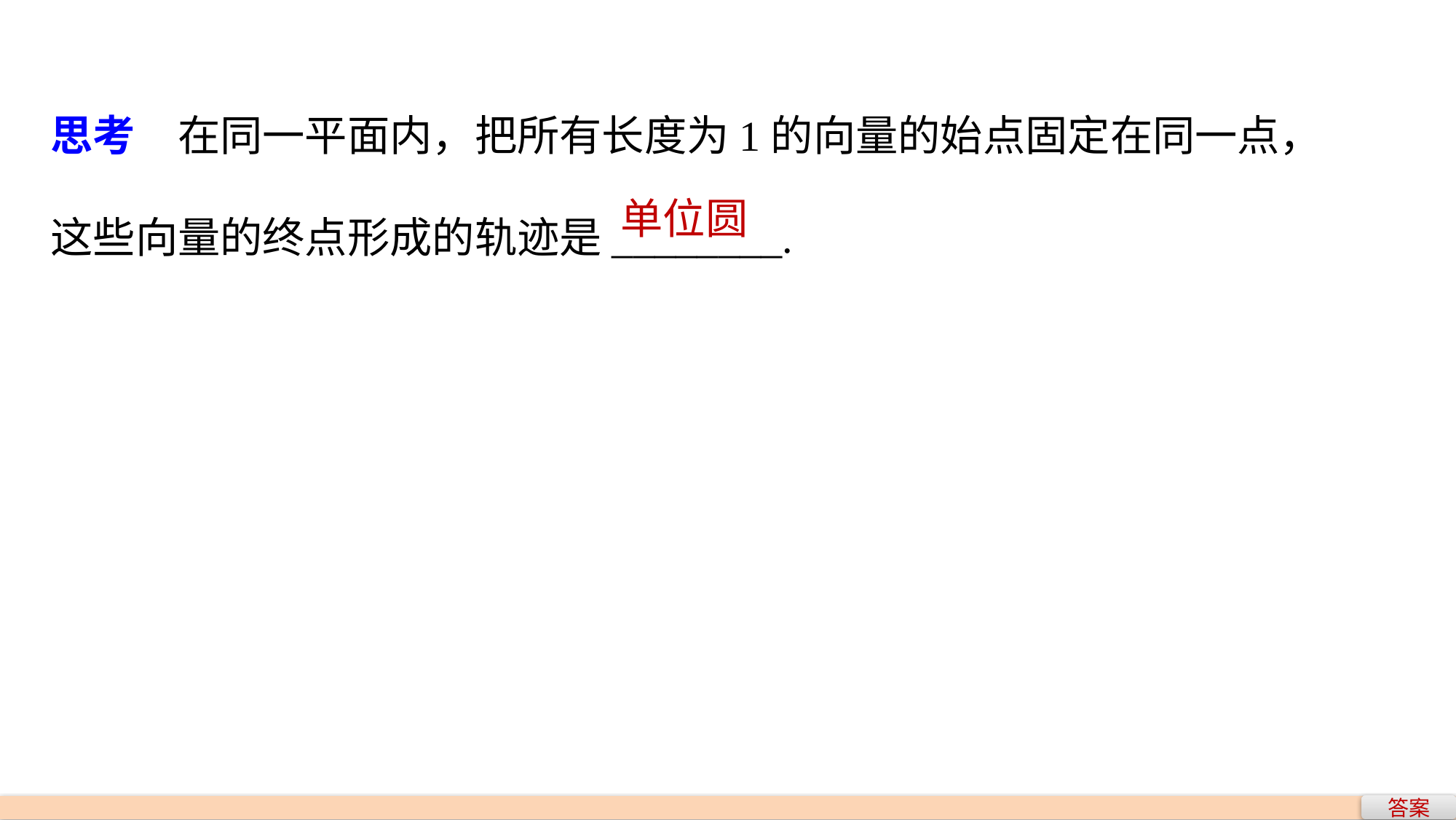

思考　在同一平面内，把所有长度为1的向量的始点固定在同一点，这些向量的终点形成的轨迹是________.
单位圆
答案